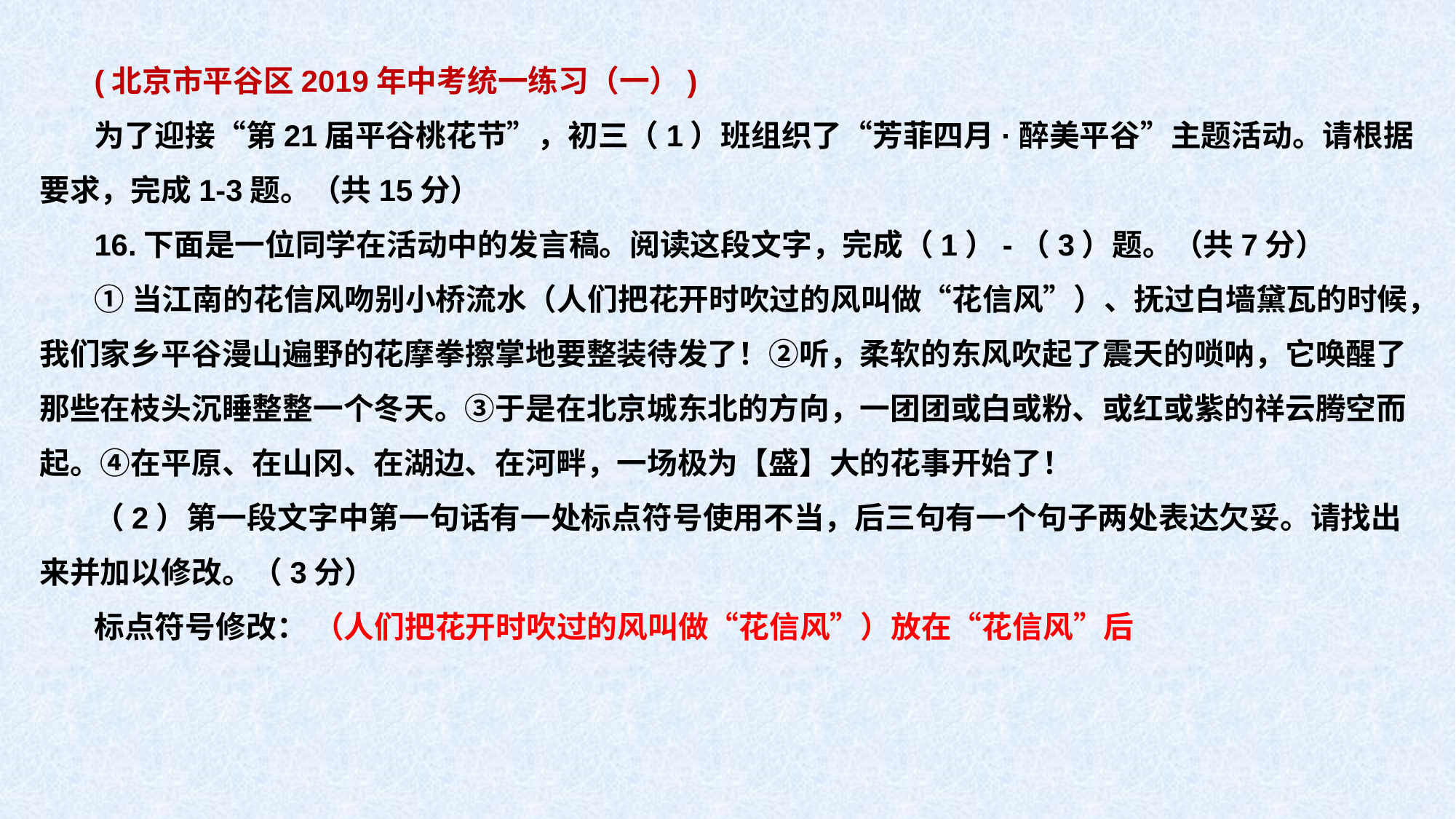

(北京市平谷区2019年中考统一练习（一）)
为了迎接“第21届平谷桃花节”，初三（1）班组织了“芳菲四月·醉美平谷”主题活动。请根据要求，完成1-3题。（共15分）
16.下面是一位同学在活动中的发言稿。阅读这段文字，完成（1）-（3）题。（共7分）
①当江南的花信风吻别小桥流水（人们把花开时吹过的风叫做“花信风”）、抚过白墙黛瓦的时候，我们家乡平谷漫山遍野的花摩拳擦掌地要整装待发了！②听，柔软的东风吹起了震天的唢呐，它唤醒了那些在枝头沉睡整整一个冬天。③于是在北京城东北的方向，一团团或白或粉、或红或紫的祥云腾空而起。④在平原、在山冈、在湖边、在河畔，一场极为【盛】大的花事开始了！
（2）第一段文字中第一句话有一处标点符号使用不当，后三句有一个句子两处表达欠妥。请找出来并加以修改。（3分）
标点符号修改： （人们把花开时吹过的风叫做“花信风”）放在“花信风”后